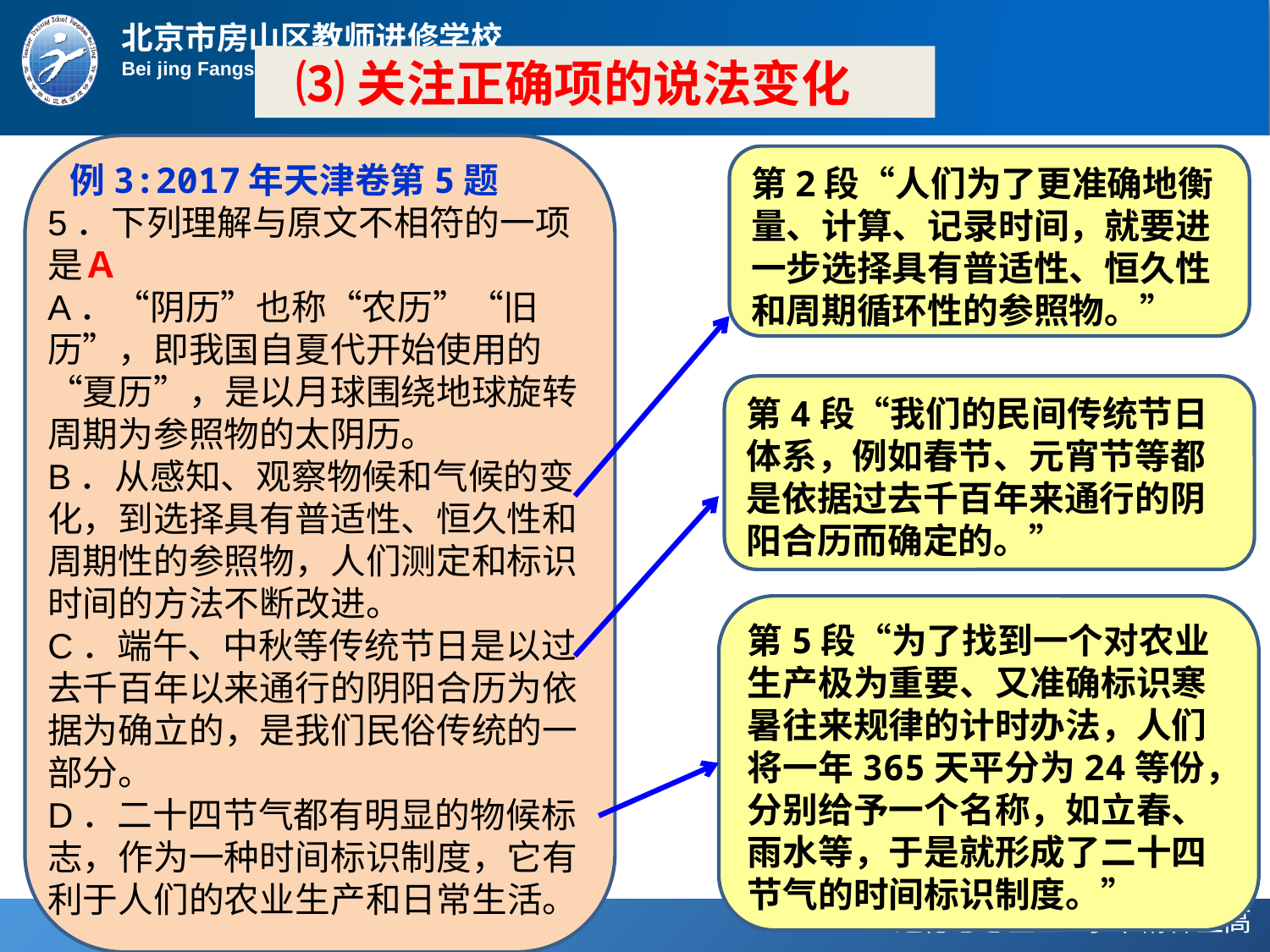

⑶关注正确项的说法变化

  例3:2017年天津卷第5题
5．下列理解与原文不相符的一项是Ａ
A．“阴历”也称“农历”“旧历”，即我国自夏代开始使用的“夏历”，是以月球围绕地球旋转周期为参照物的太阴历。
B．从感知、观察物候和气候的变化，到选择具有普适性、恒久性和周期性的参照物，人们测定和标识时间的方法不断改进。
C．端午、中秋等传统节日是以过去千百年以来通行的阴阳合历为依据为确立的，是我们民俗传统的一部分。
D．二十四节气都有明显的物候标志，作为一种时间标识制度，它有利于人们的农业生产和日常生活。
第2段“人们为了更准确地衡量、计算、记录时间，就要进一步选择具有普适性、恒久性和周期循环性的参照物。”
第4段“我们的民间传统节日体系，例如春节、元宵节等都是依据过去千百年来通行的阴阳合历而确定的。”
第5段“为了找到一个对农业生产极为重要、又准确标识寒暑往来规律的计时办法，人们将一年365天平分为24等份，分别给予一个名称，如立春、雨水等，于是就形成了二十四节气的时间标识制度。”